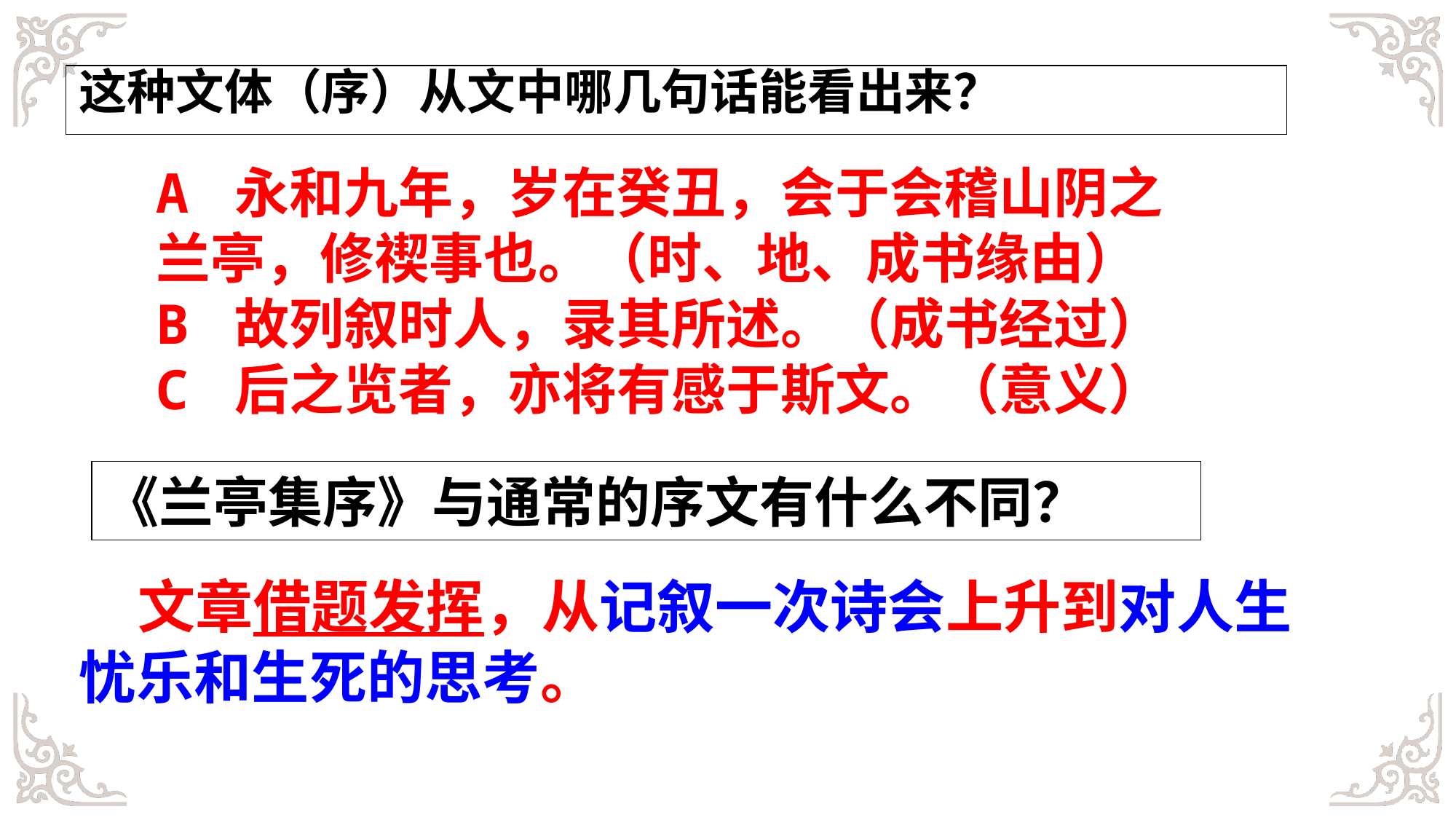

这种文体（序）从文中哪几句话能看出来？
A 永和九年，岁在癸丑，会于会稽山阴之兰亭，修禊事也。（时、地、成书缘由）
B 故列叙时人，录其所述。（成书经过）
C 后之览者，亦将有感于斯文。（意义）
《兰亭集序》与通常的序文有什么不同？
   文章借题发挥，从记叙一次诗会上升到对人生忧乐和生死的思考。